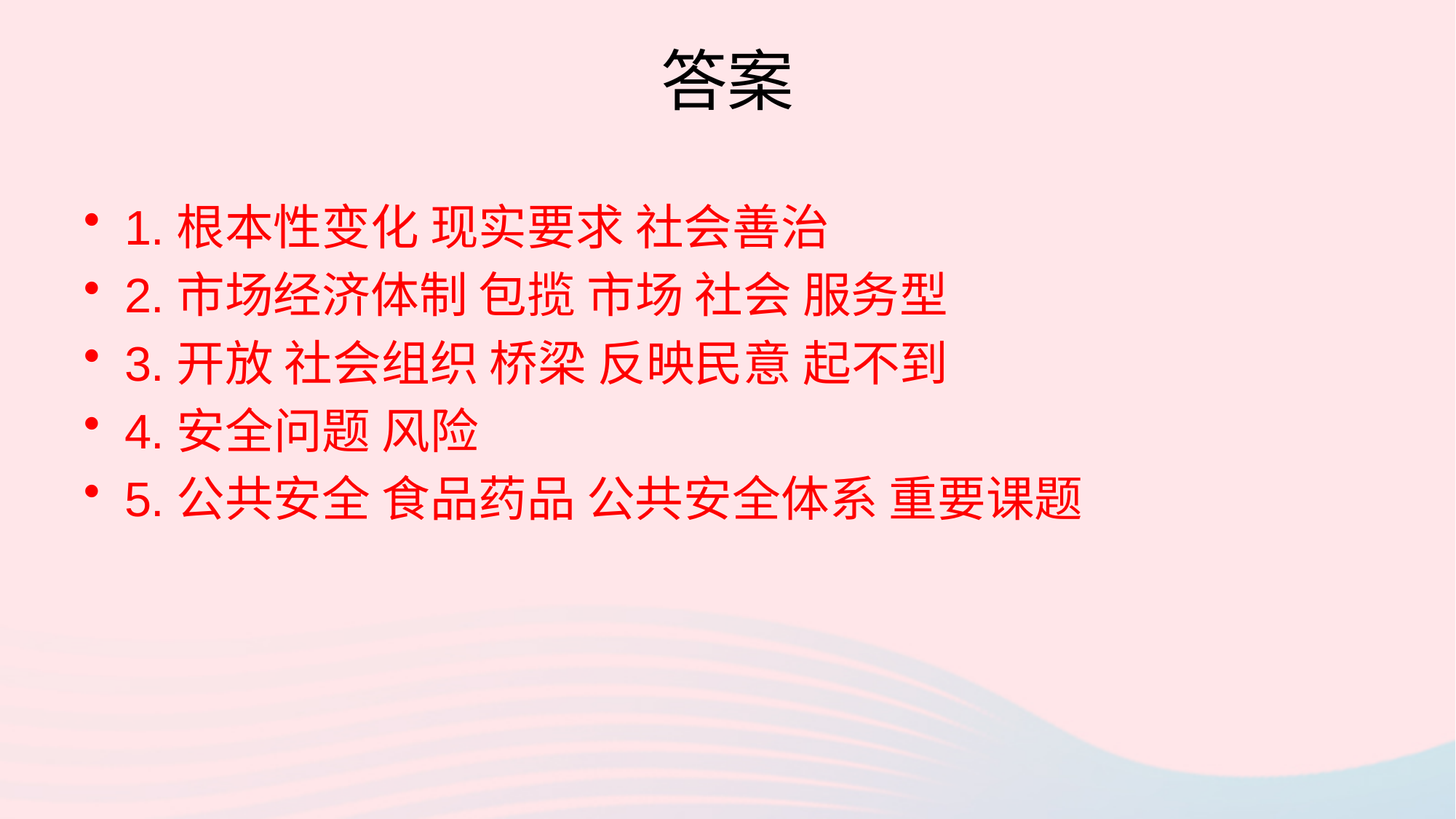

# 答案
1.根本性变化 现实要求 社会善治
2.市场经济体制 包揽 市场 社会 服务型
3.开放 社会组织 桥梁 反映民意 起不到
4.安全问题 风险
5.公共安全 食品药品 公共安全体系 重要课题